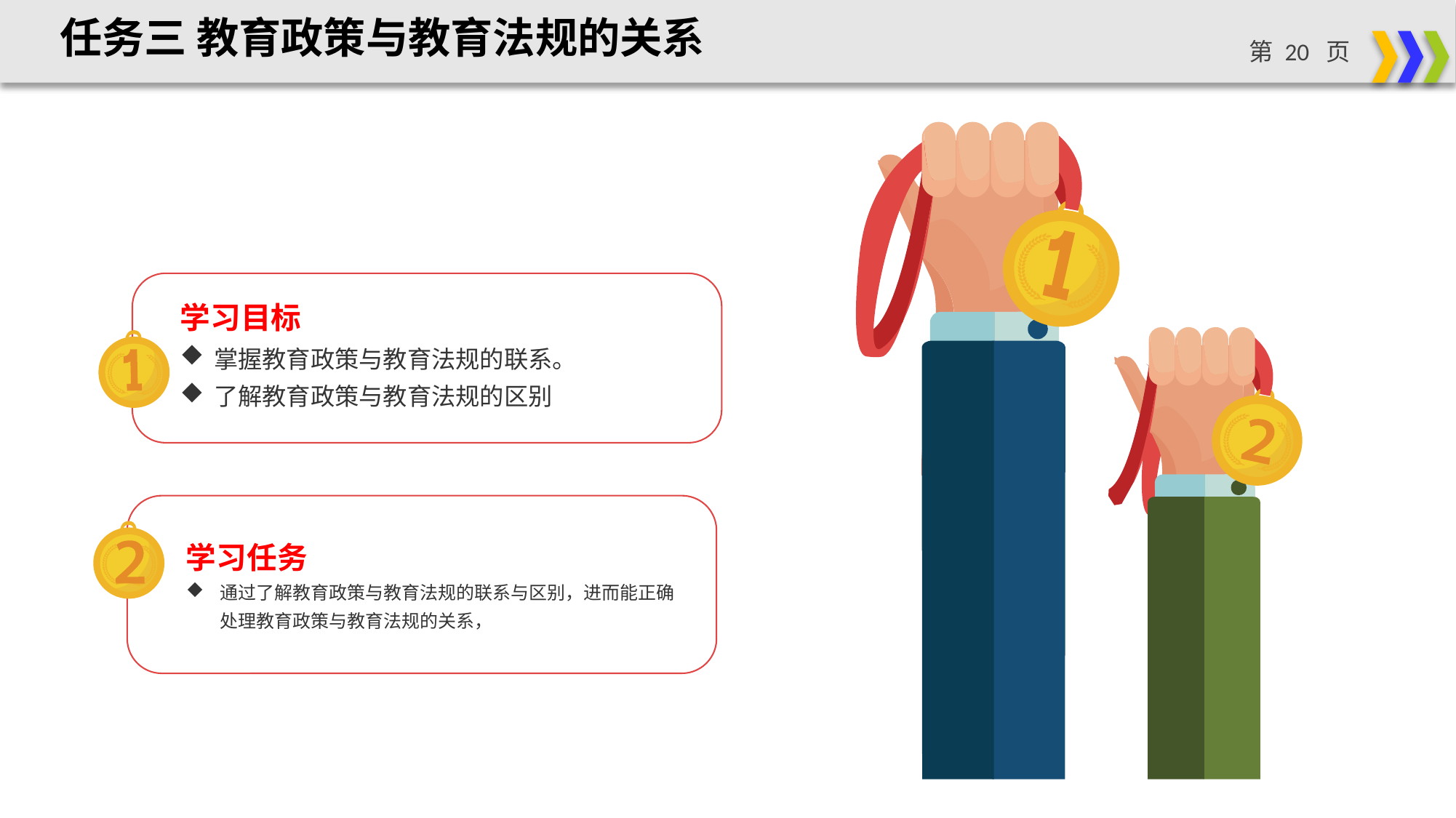

任务三 教育政策与教育法规的关系

学习目标
掌握教育政策与教育法规的联系。
了解教育政策与教育法规的区别

学习任务
通过了解教育政策与教育法规的联系与区别，进而能正确处理教育政策与教育法规的关系，